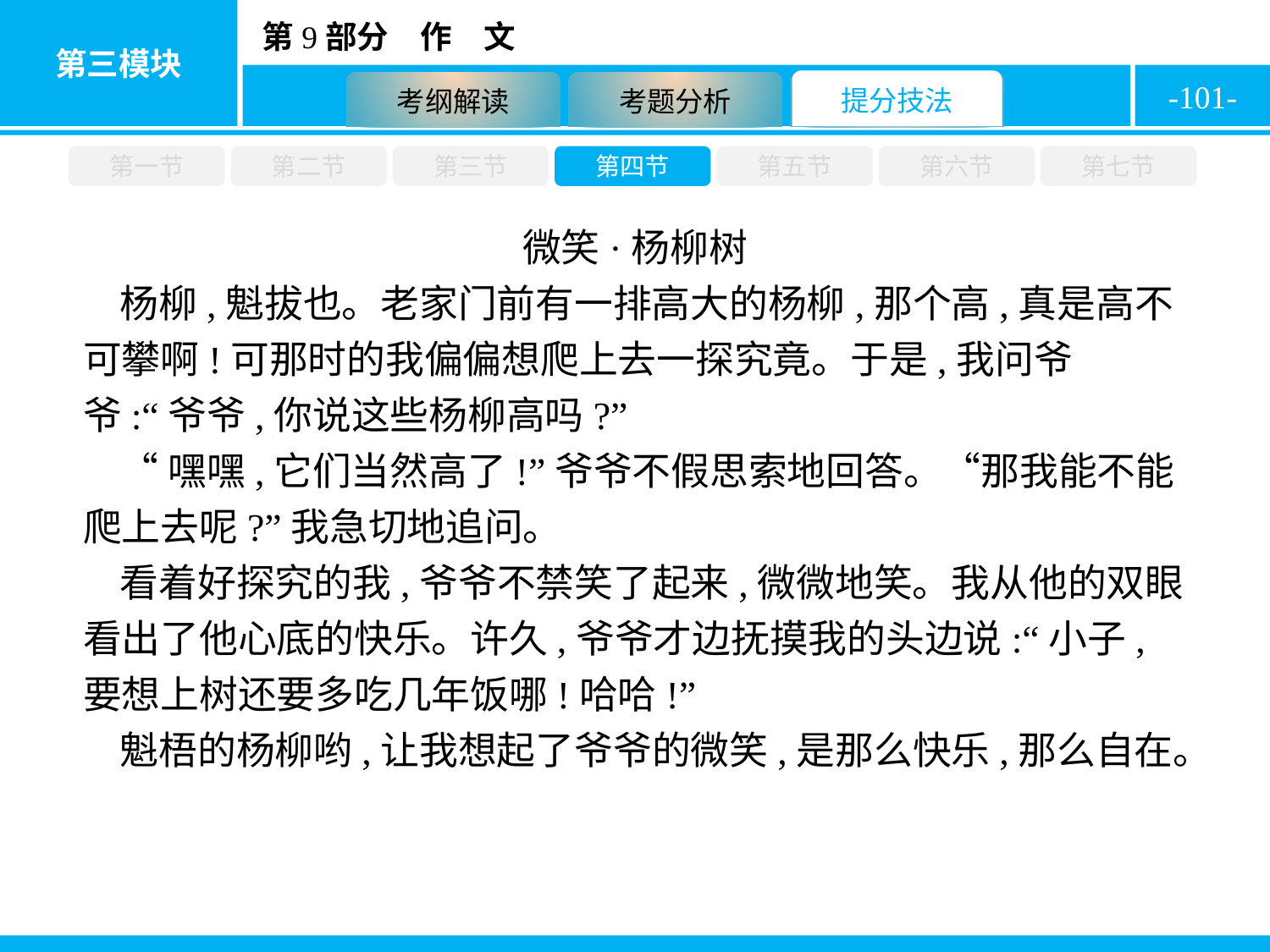

-101-
第一节
第二节
第三节
第四节
第五节
第六节
第七节
微笑·杨柳树
杨柳,魁拔也。老家门前有一排高大的杨柳,那个高,真是高不可攀啊!可那时的我偏偏想爬上去一探究竟。于是,我问爷爷:“爷爷,你说这些杨柳高吗?”
“嘿嘿,它们当然高了!”爷爷不假思索地回答。“那我能不能爬上去呢?”我急切地追问。
看着好探究的我,爷爷不禁笑了起来,微微地笑。我从他的双眼看出了他心底的快乐。许久,爷爷才边抚摸我的头边说:“小子,要想上树还要多吃几年饭哪!哈哈!”
魁梧的杨柳哟,让我想起了爷爷的微笑,是那么快乐,那么自在。